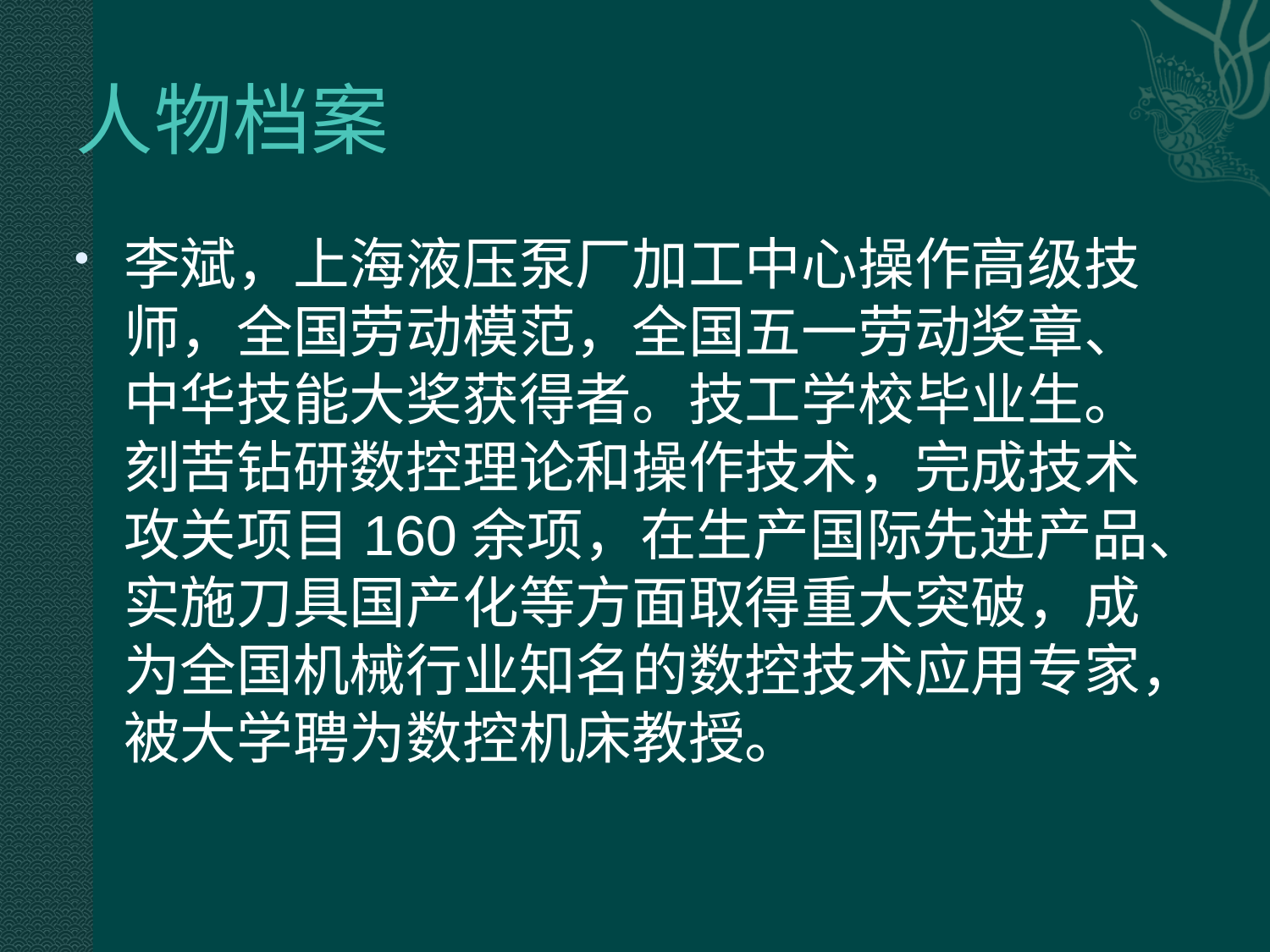

# 人物档案
李斌，上海液压泵厂加工中心操作高级技师，全国劳动模范，全国五一劳动奖章、中华技能大奖获得者。技工学校毕业生。刻苦钻研数控理论和操作技术，完成技术攻关项目160余项，在生产国际先进产品、实施刀具国产化等方面取得重大突破，成为全国机械行业知名的数控技术应用专家，被大学聘为数控机床教授。